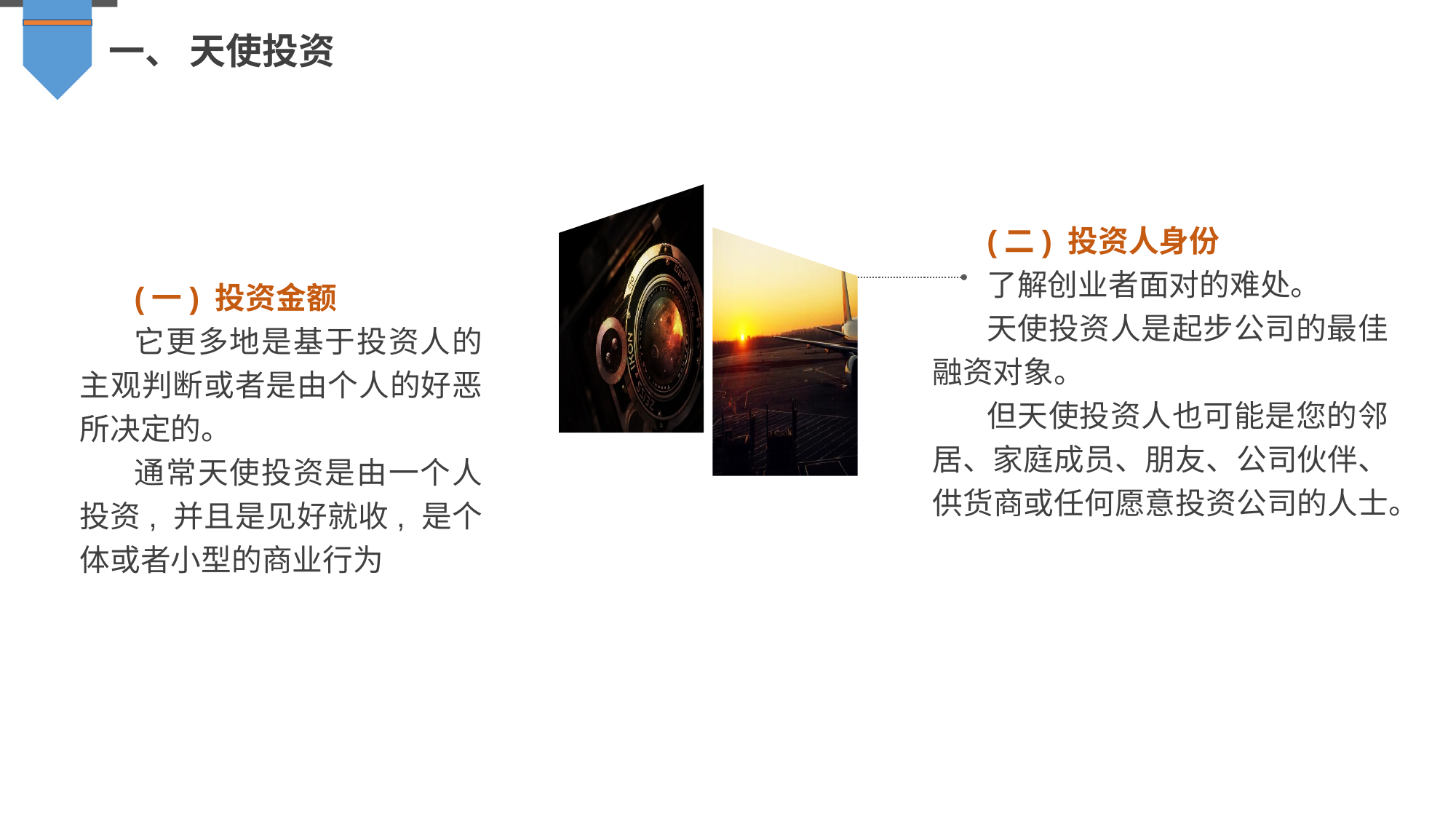

一、 天使投资

(二) 投资人身份
了解创业者面对的难处。
天使投资人是起步公司的最佳融资对象。
但天使投资人也可能是您的邻居、家庭成员、朋友、公司伙伴、供货商或任何愿意投资公司的人士。

(一) 投资金额
它更多地是基于投资人的主观判断或者是由个人的好恶所决定的。
通常天使投资是由一个人投资, 并且是见好就收, 是个体或者小型的商业行为